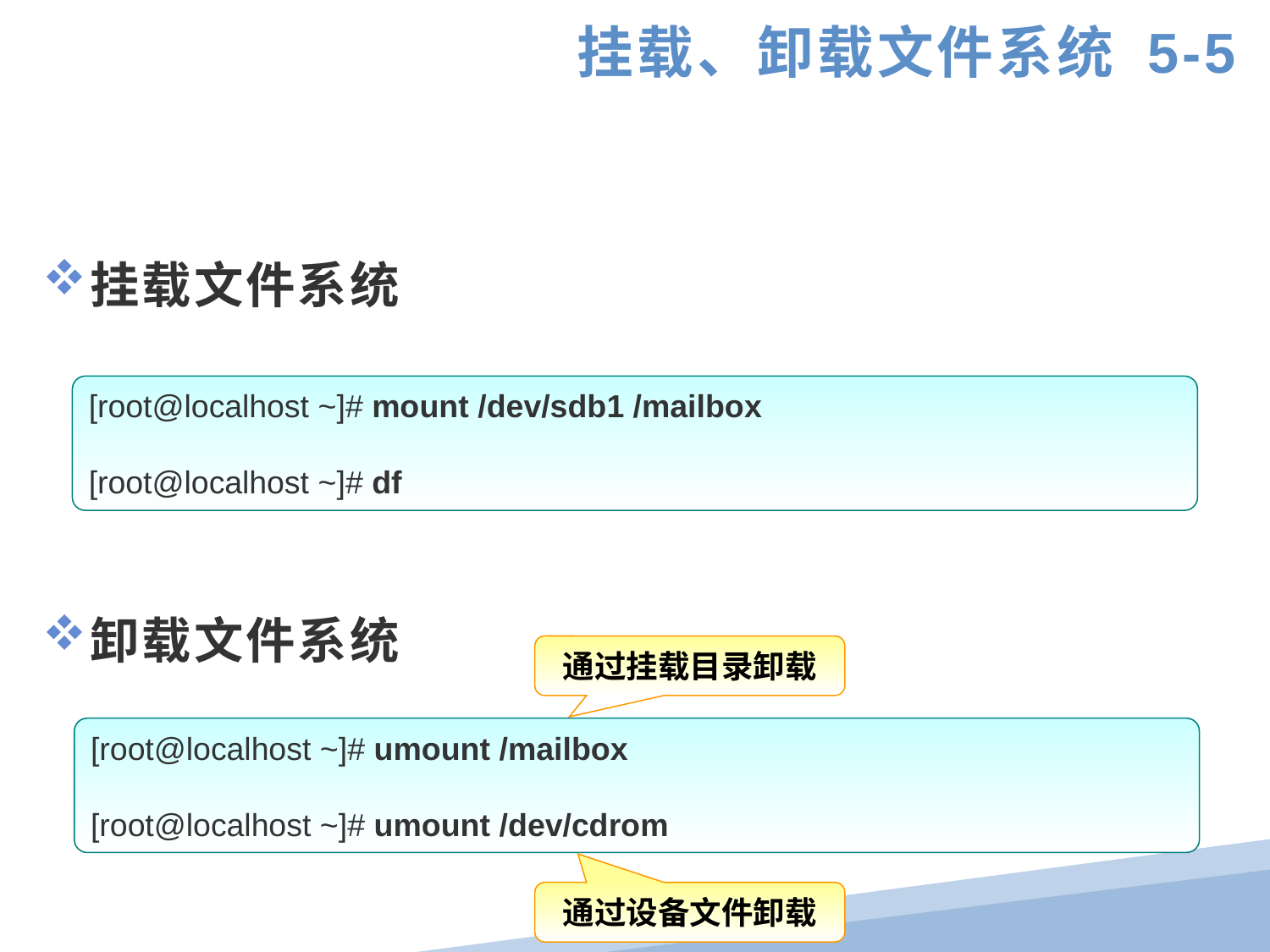

挂载、卸载文件系统 5-5

挂载文件系统

卸载文件系统

[root@localhost ~]# mount /dev/sdb1 /mailbox

[root@localhost ~]# df
通过挂载目录卸载
[root@localhost ~]# umount /mailbox

[root@localhost ~]# umount /dev/cdrom

通过设备文件卸载